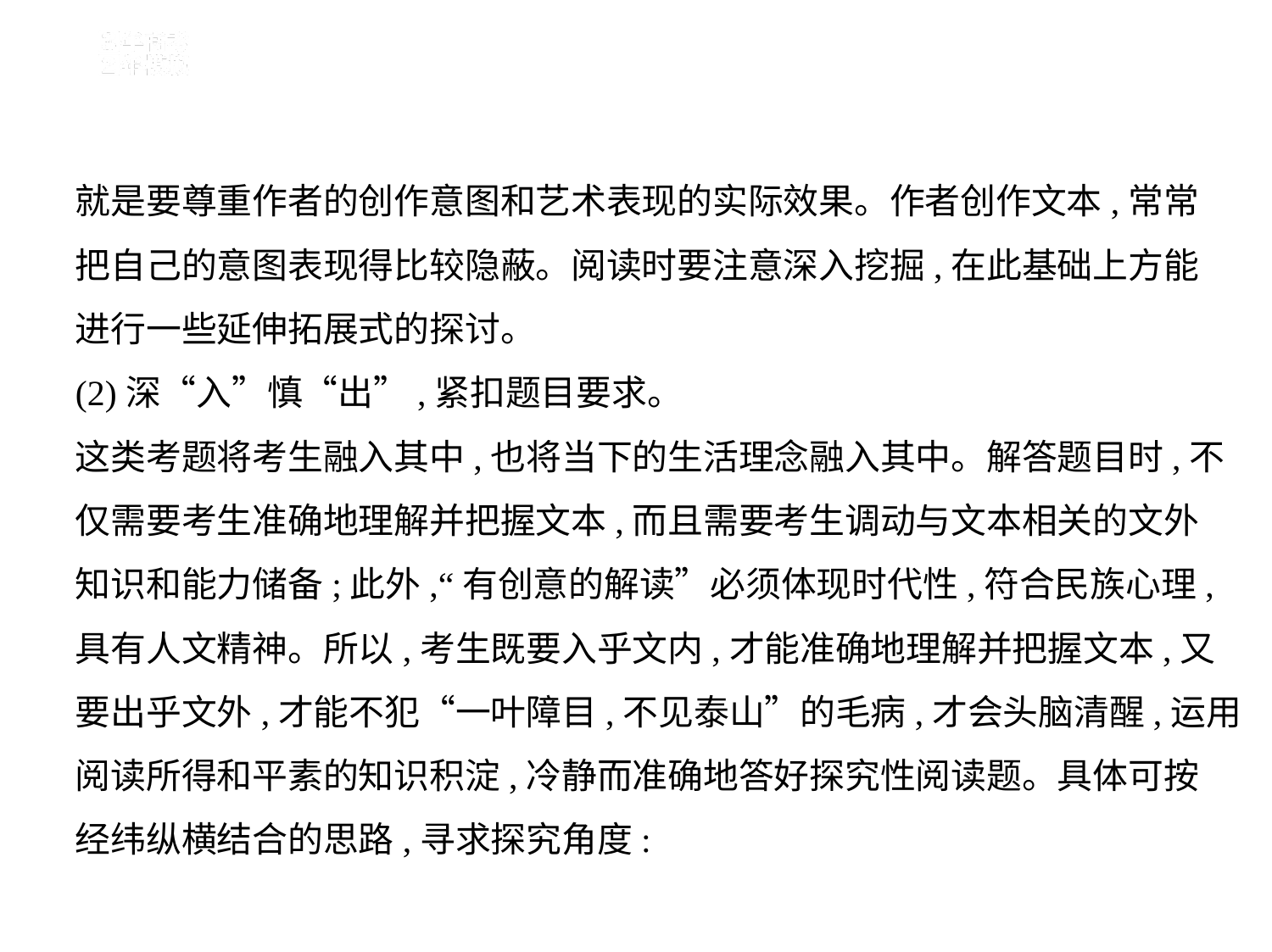

就是要尊重作者的创作意图和艺术表现的实际效果。作者创作文本,常常
把自己的意图表现得比较隐蔽。阅读时要注意深入挖掘,在此基础上方能
进行一些延伸拓展式的探讨。
(2)深“入”慎“出”,紧扣题目要求。
这类考题将考生融入其中,也将当下的生活理念融入其中。解答题目时,不
仅需要考生准确地理解并把握文本,而且需要考生调动与文本相关的文外
知识和能力储备;此外,“有创意的解读”必须体现时代性,符合民族心理,
具有人文精神。所以,考生既要入乎文内,才能准确地理解并把握文本,又
要出乎文外,才能不犯“一叶障目,不见泰山”的毛病,才会头脑清醒,运用
阅读所得和平素的知识积淀,冷静而准确地答好探究性阅读题。具体可按
经纬纵横结合的思路,寻求探究角度: